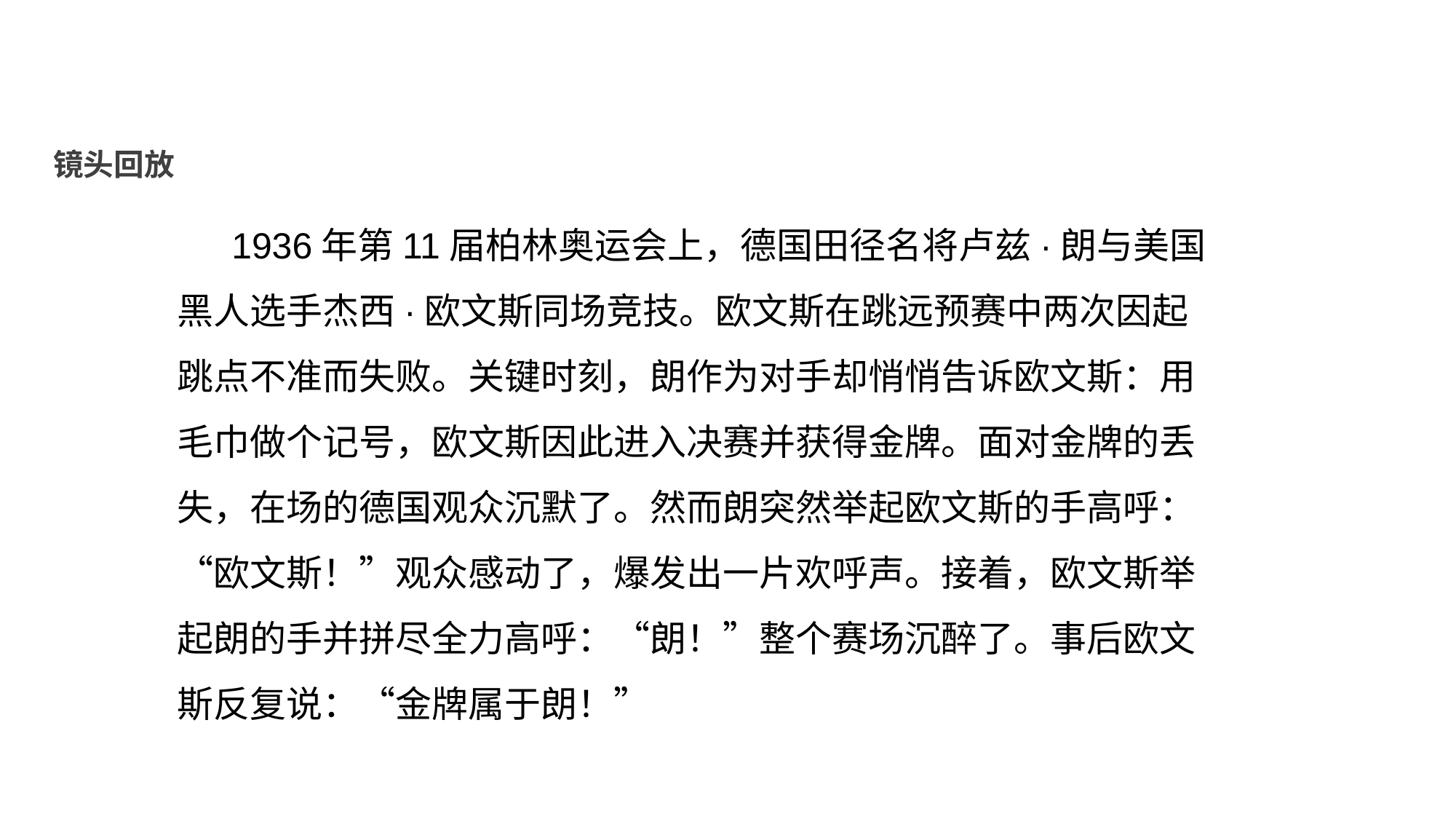

镜头回放
1936年第11届柏林奥运会上，德国田径名将卢兹·朗与美国黑人选手杰西·欧文斯同场竞技。欧文斯在跳远预赛中两次因起跳点不准而失败。关键时刻，朗作为对手却悄悄告诉欧文斯：用毛巾做个记号，欧文斯因此进入决赛并获得金牌。面对金牌的丢失，在场的德国观众沉默了。然而朗突然举起欧文斯的手高呼：“欧文斯！”观众感动了，爆发出一片欢呼声。接着，欧文斯举起朗的手并拼尽全力高呼：“朗！”整个赛场沉醉了。事后欧文斯反复说：“金牌属于朗！”